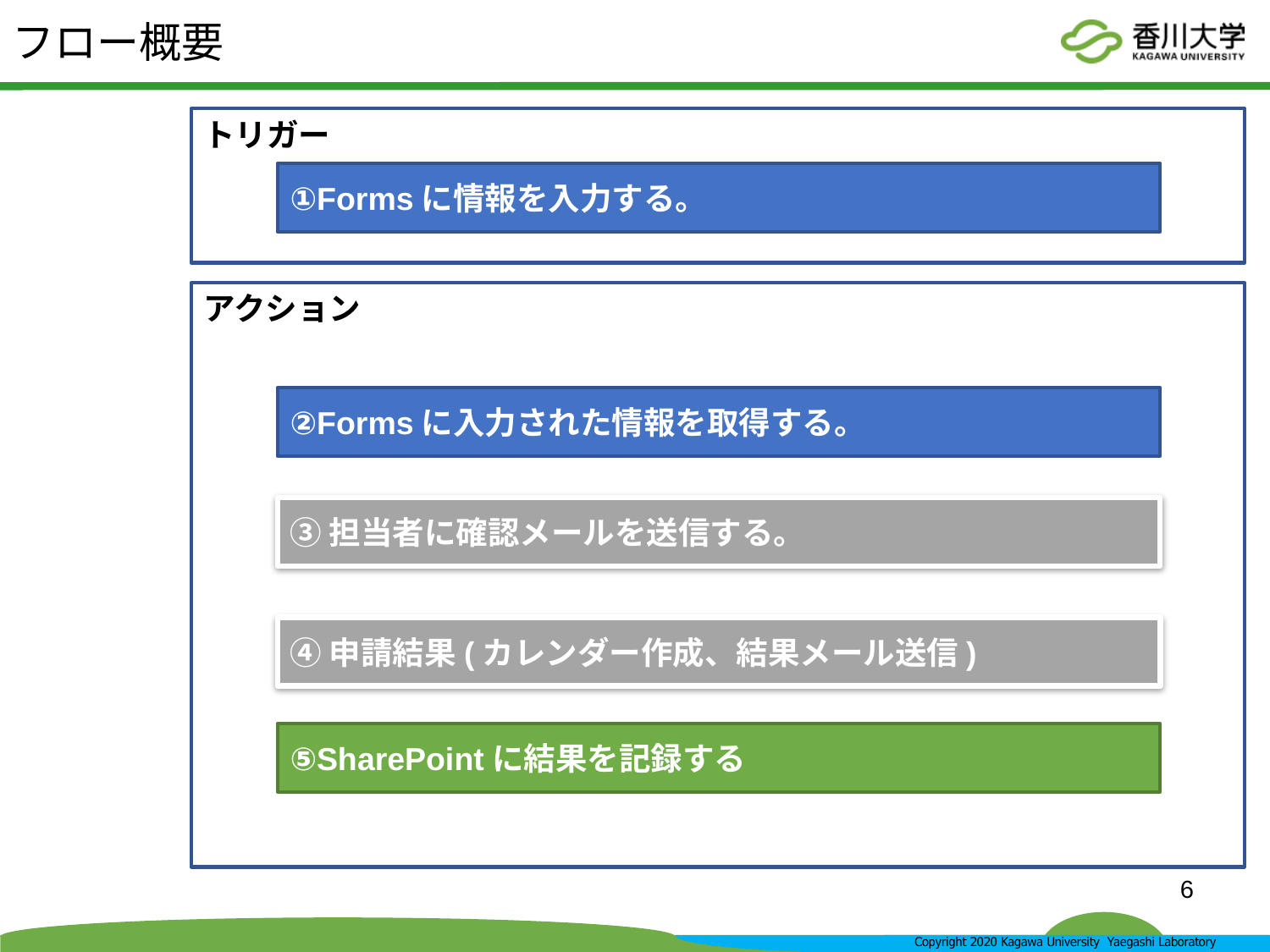

# フロー概要
トリガー
①Formsに情報を入力する。
アクション
②Formsに入力された情報を取得する。
③担当者に確認メールを送信する。
④申請結果(カレンダー作成、結果メール送信)
⑤SharePointに結果を記録する
6